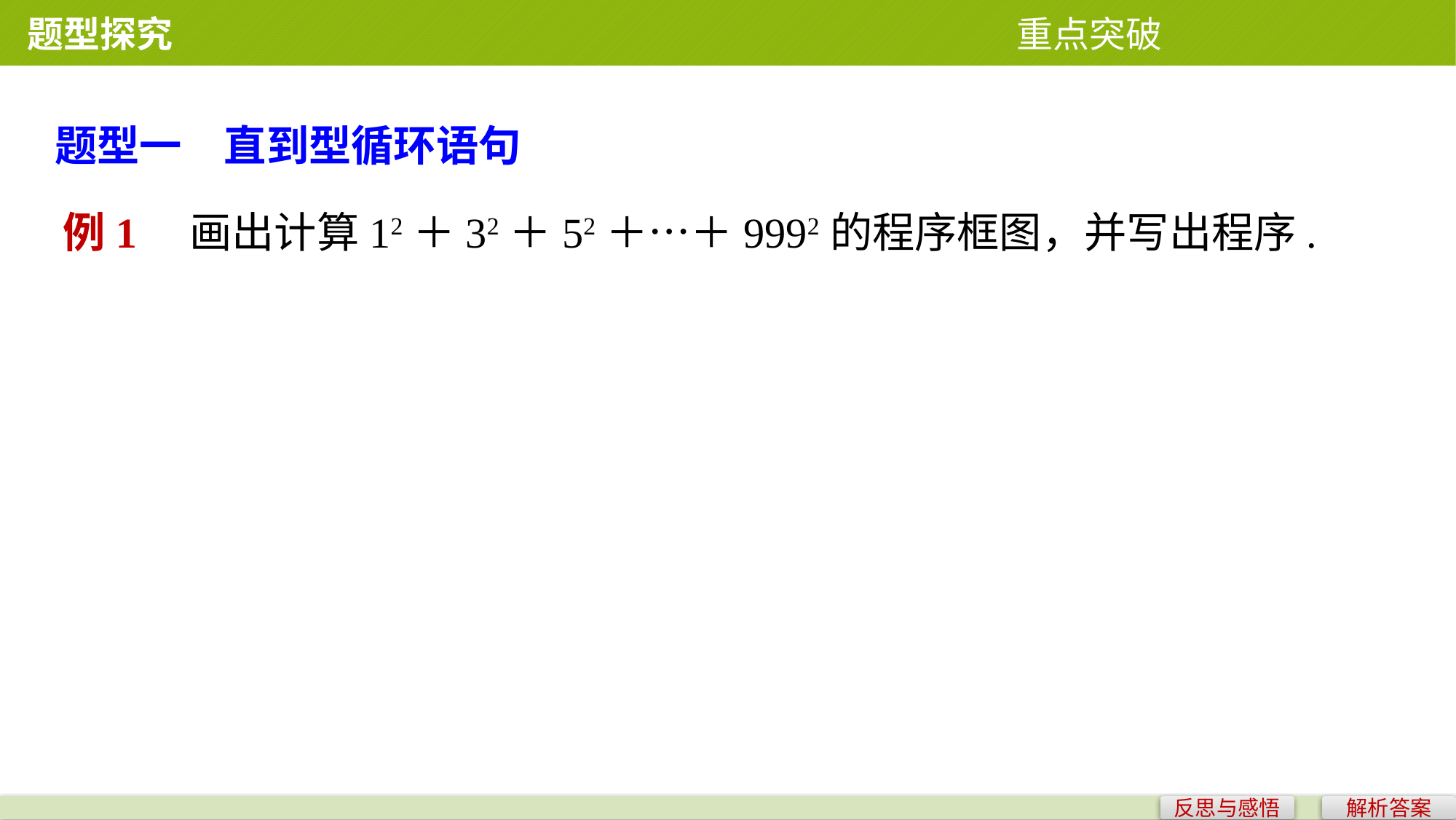

题型探究                                                                                                       重点突破
题型一　直到型循环语句
例1　画出计算12＋32＋52＋…＋9992的程序框图，并写出程序.
反思与感悟
解析答案